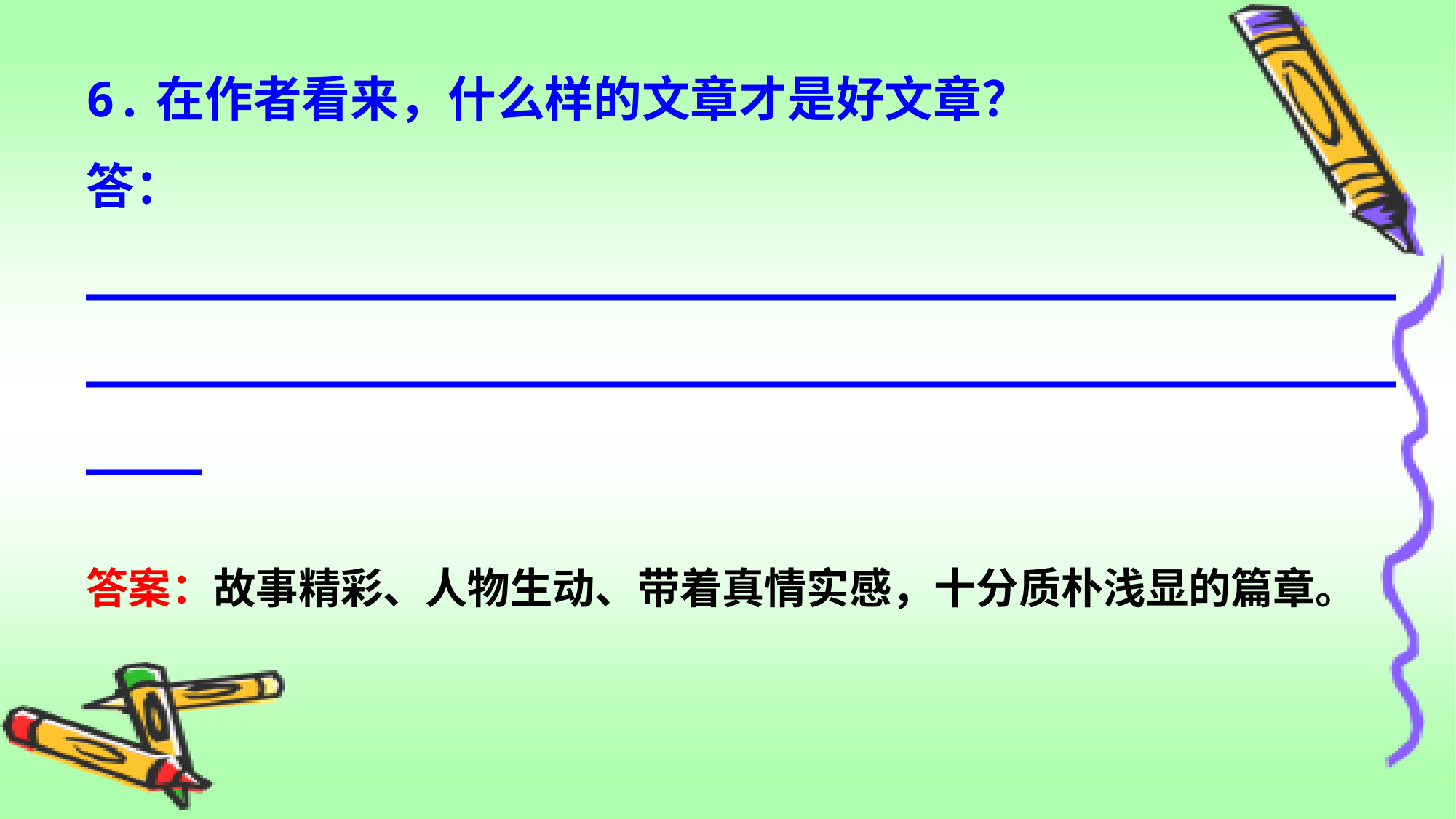

6.在作者看来，什么样的文章才是好文章？
答：_____________________________________________
_________________________________________________

答案：故事精彩、人物生动、带着真情实感，十分质朴浅显的篇章。